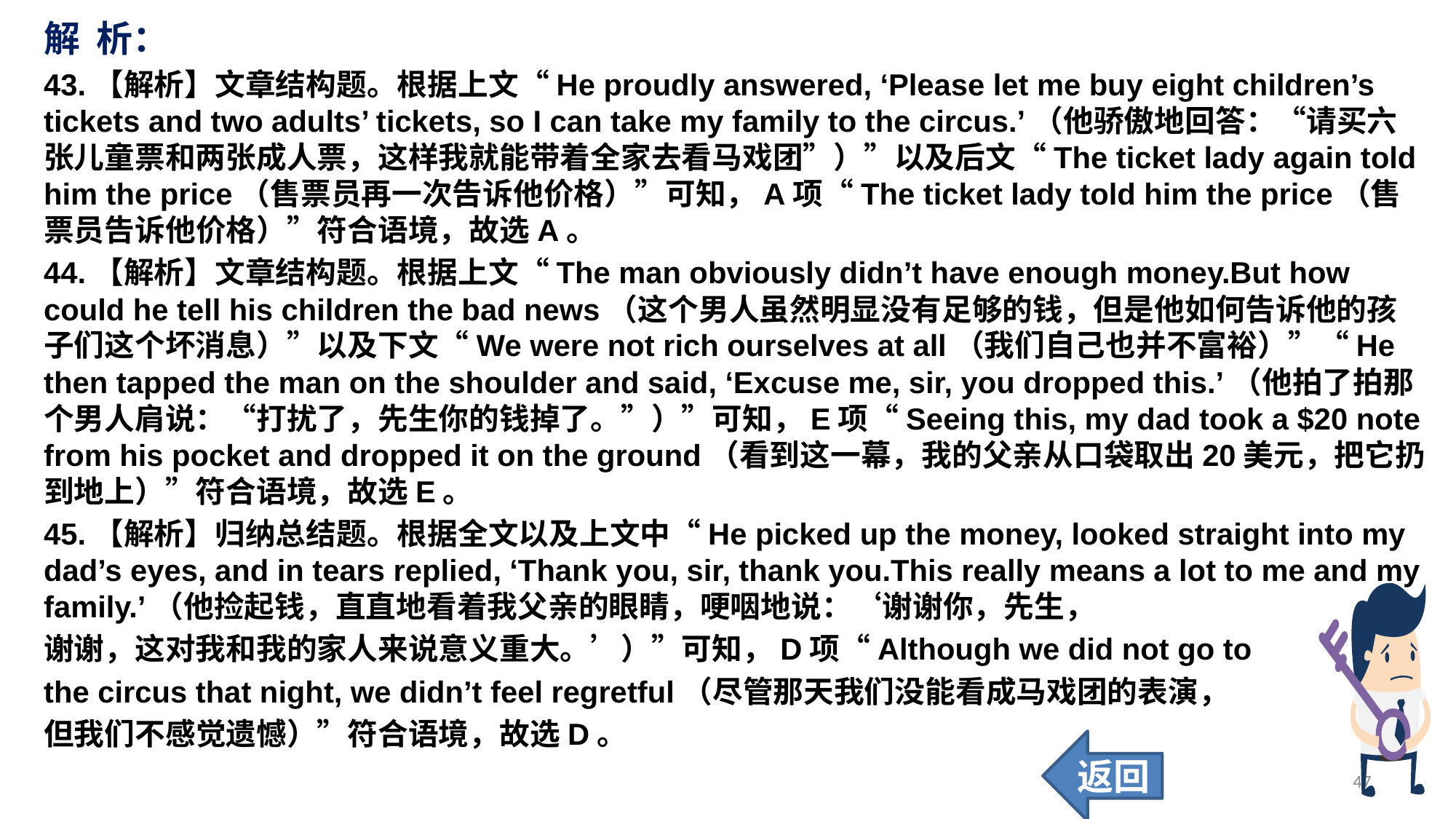

解  析：
43.【解析】文章结构题。根据上文“He proudly answered, ‘Please let me buy eight children’s tickets and two adults’ tickets, so I can take my family to the circus.’（他骄傲地回答：“请买六张儿童票和两张成人票，这样我就能带着全家去看马戏团”）”以及后文“The ticket lady again told him the price（售票员再一次告诉他价格）”可知，A项“The ticket lady told him the price（售票员告诉他价格）”符合语境，故选A。
44.【解析】文章结构题。根据上文“The man obviously didn’t have enough money.But how could he tell his children the bad news（这个男人虽然明显没有足够的钱，但是他如何告诉他的孩子们这个坏消息）”以及下文“We were not rich ourselves at all（我们自己也并不富裕）”“He then tapped the man on the shoulder and said, ‘Excuse me, sir, you dropped this.’（他拍了拍那个男人肩说：“打扰了，先生你的钱掉了。”）”可知，E项“Seeing this, my dad took a $20 note from his pocket and dropped it on the ground（看到这一幕，我的父亲从口袋取出20美元，把它扔到地上）”符合语境，故选E。
45.【解析】归纳总结题。根据全文以及上文中“He picked up the money, looked straight into my dad’s eyes, and in tears replied, ‘Thank you, sir, thank you.This really means a lot to me and my family.’（他捡起钱，直直地看着我父亲的眼睛，哽咽地说：‘谢谢你，先生，
谢谢，这对我和我的家人来说意义重大。’）”可知，D项“Although we did not go to
the circus that night, we didn’t feel regretful（尽管那天我们没能看成马戏团的表演，
但我们不感觉遗憾）”符合语境，故选D。

返回
47